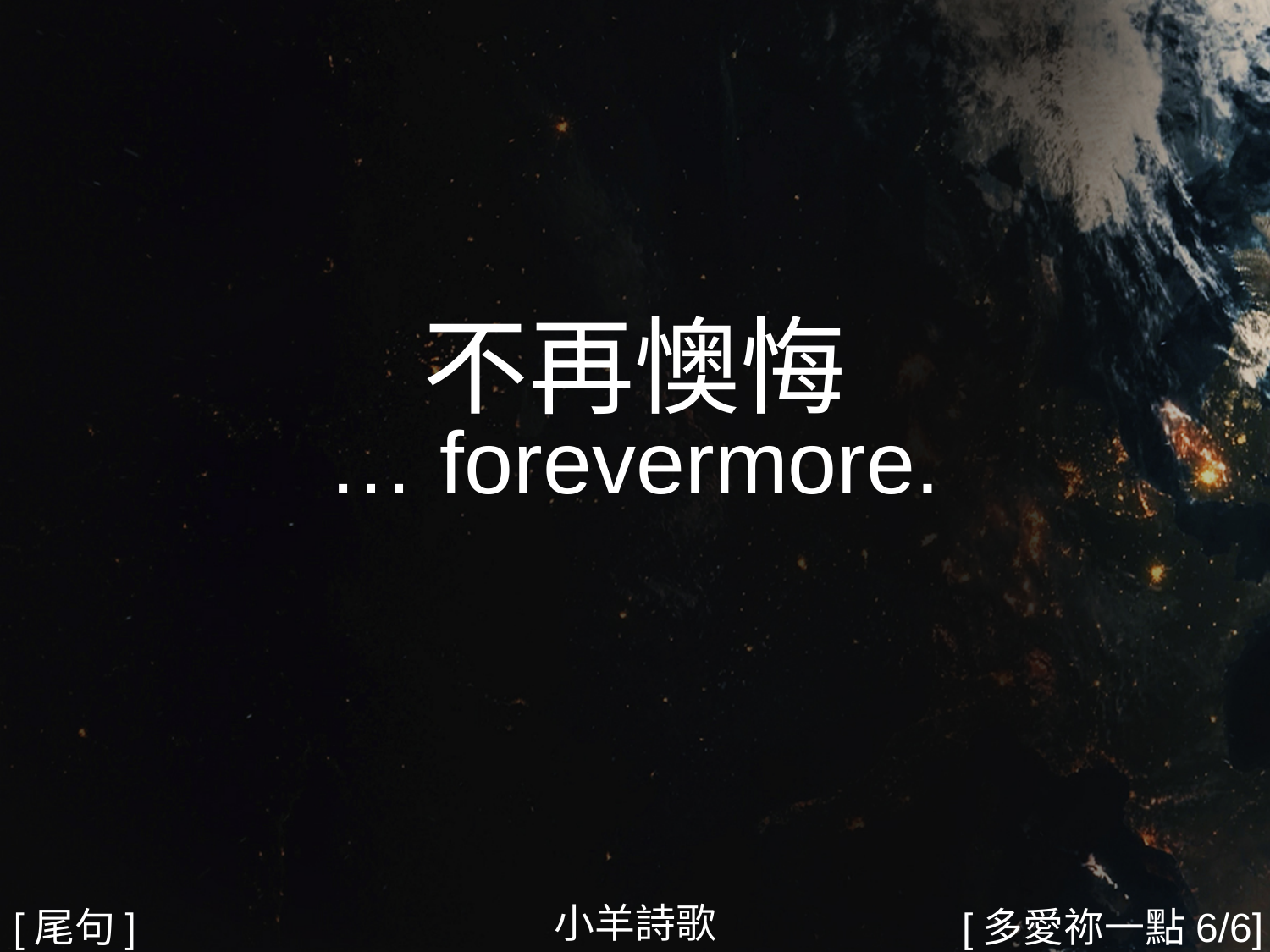

不再懊悔
… forevermore.

#

小羊詩歌
[尾句]
[多愛祢一點6/6]